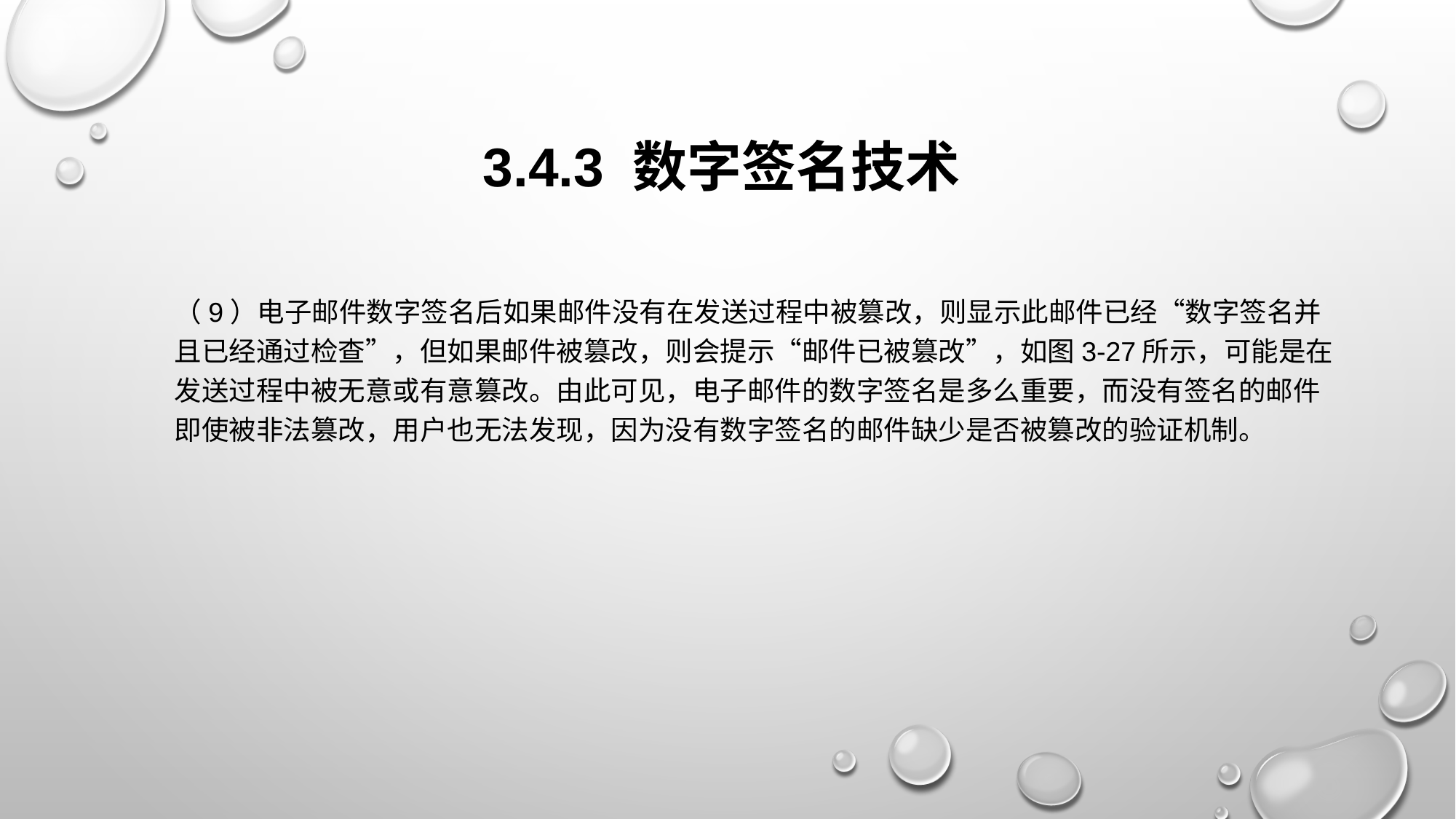

# 3.4.3 数字签名技术
（9）电子邮件数字签名后如果邮件没有在发送过程中被篡改，则显示此邮件已经“数字签名并且已经通过检查”，但如果邮件被篡改，则会提示“邮件已被篡改”，如图3-27所示，可能是在发送过程中被无意或有意篡改。由此可见，电子邮件的数字签名是多么重要，而没有签名的邮件即使被非法篡改，用户也无法发现，因为没有数字签名的邮件缺少是否被篡改的验证机制。